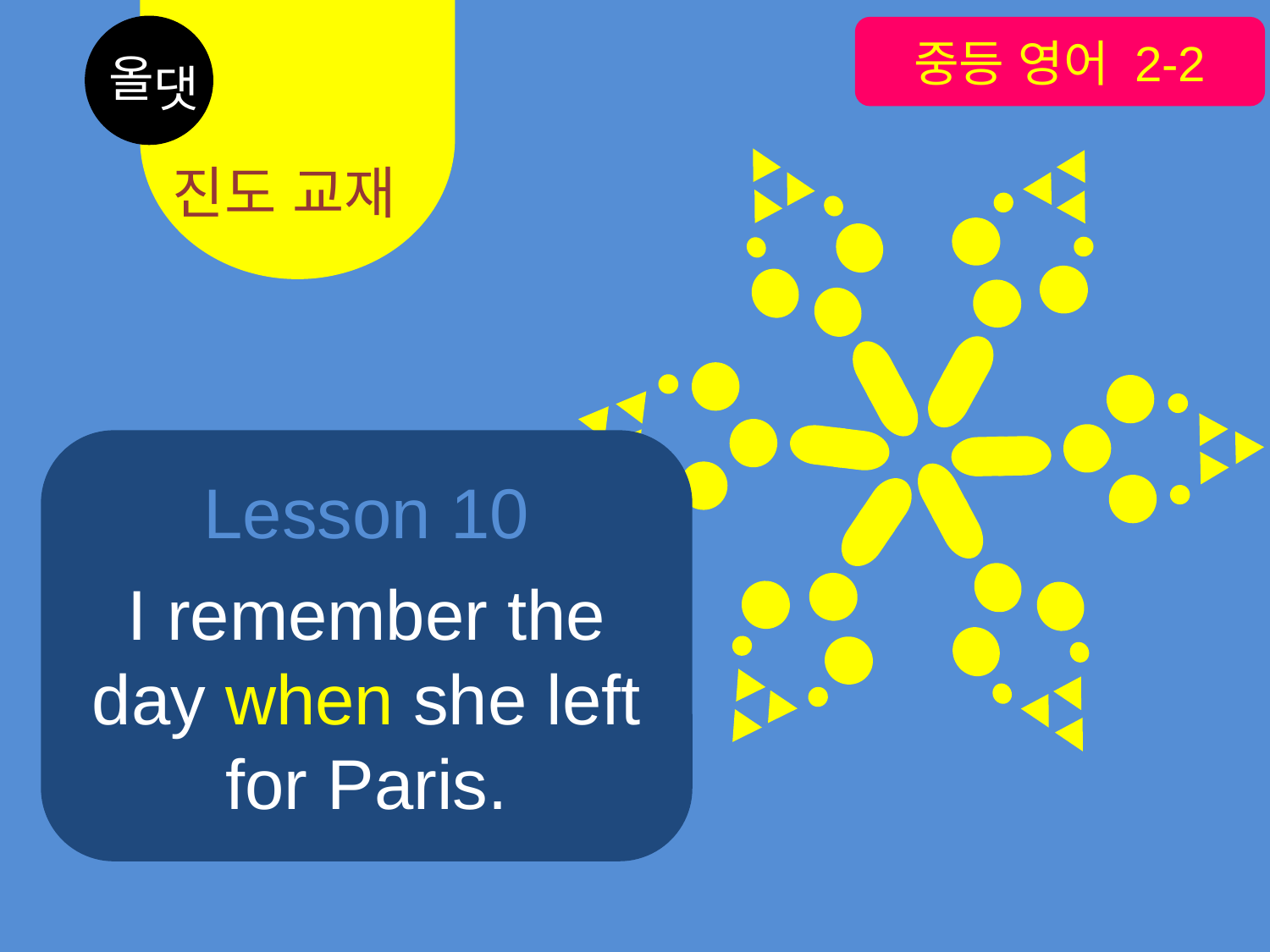

중등 영어 2-2

올
댓

진도 교재

Lesson 10

I remember the day when she left for Paris.